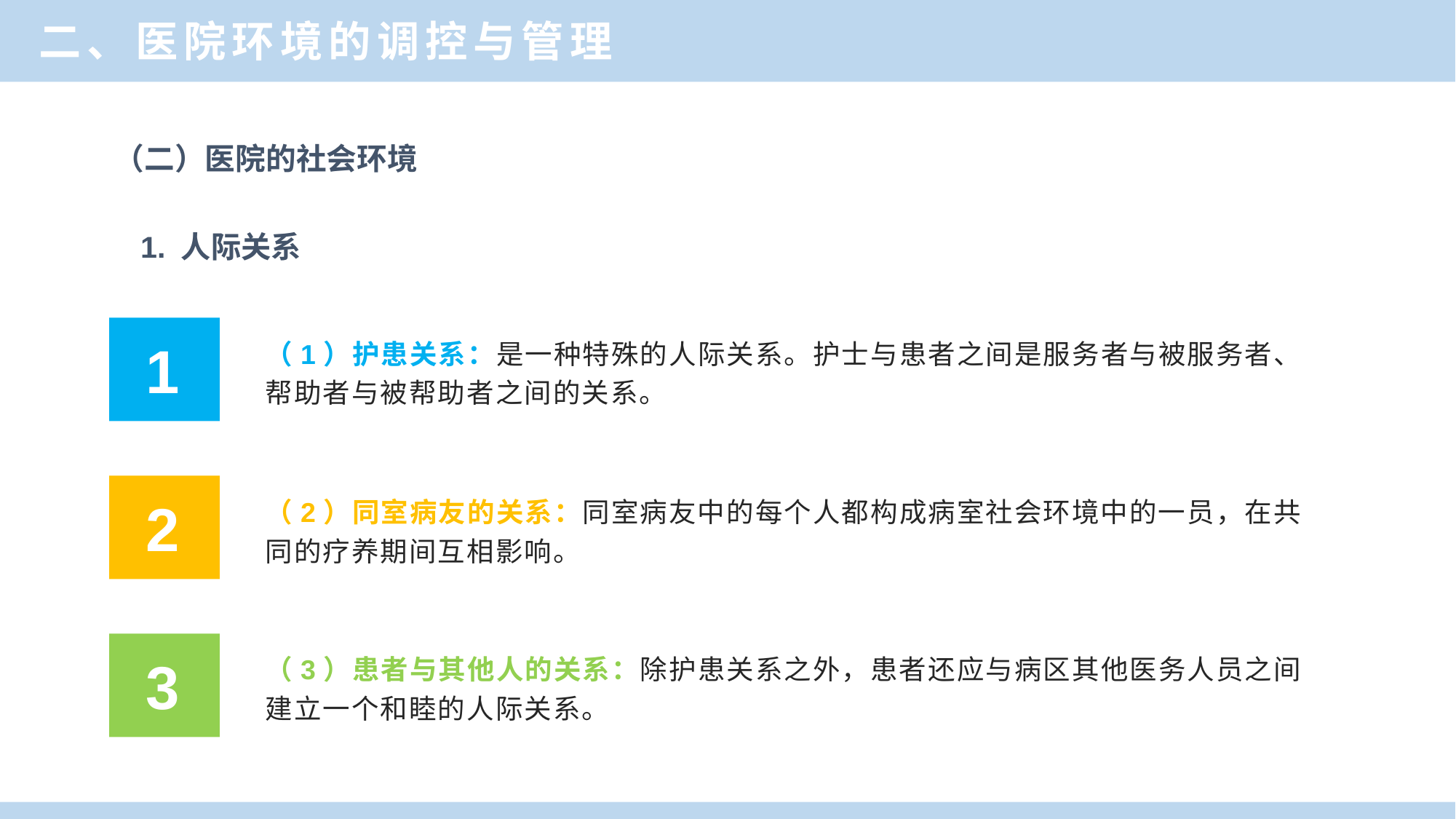

二、医院环境的调控与管理
（二）医院的社会环境
1. 人际关系

（1）护患关系：是一种特殊的人际关系。护士与患者之间是服务者与被服务者、帮助者与被帮助者之间的关系。
1

（2）同室病友的关系：同室病友中的每个人都构成病室社会环境中的一员，在共同的疗养期间互相影响。
2

（3）患者与其他人的关系：除护患关系之外，患者还应与病区其他医务人员之间建立一个和睦的人际关系。
3